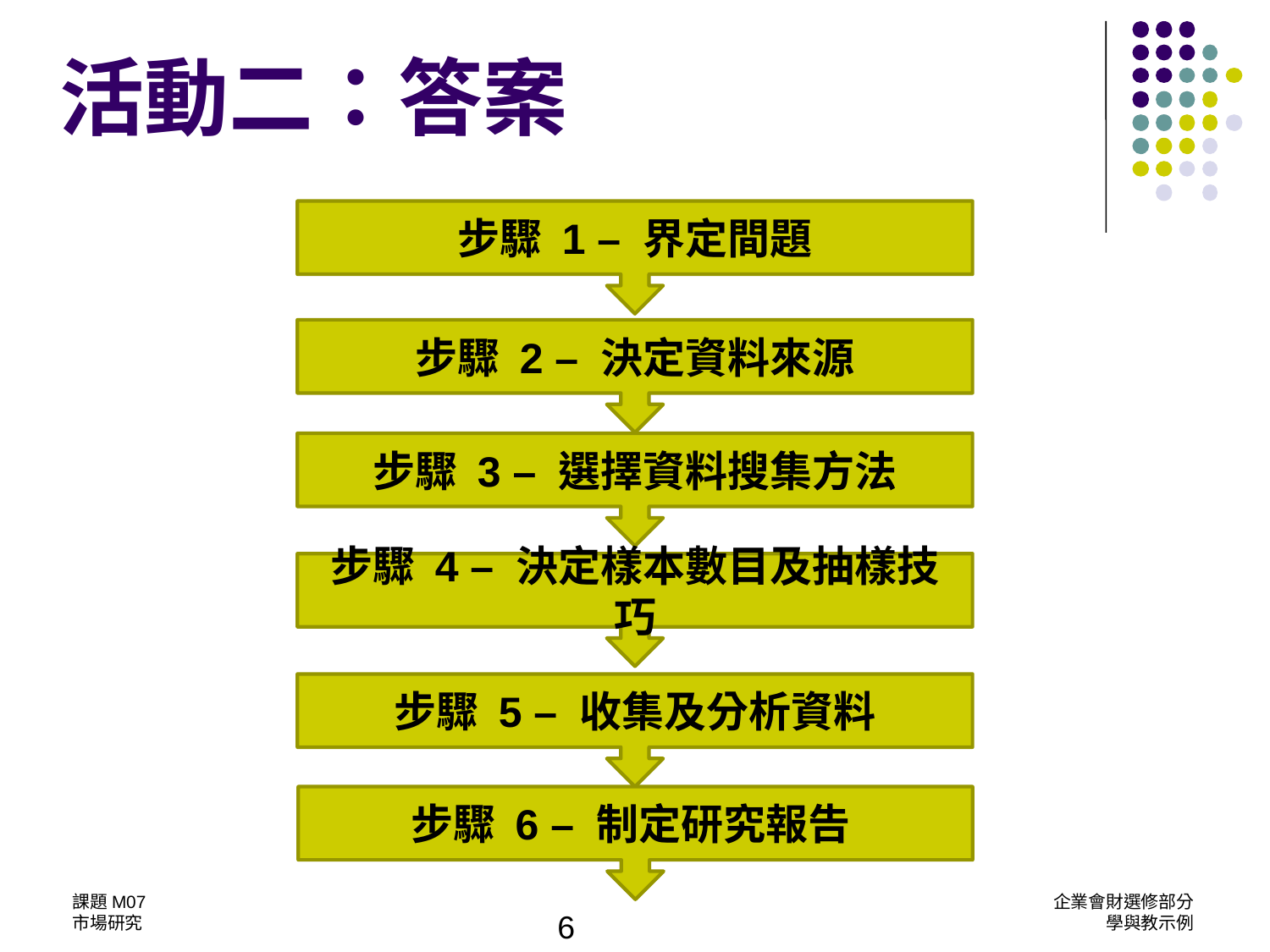

活動二：答案
步驟 1 – 界定間題

步驟 2 – 決定資料來源
步驟 3 – 選擇資料搜集方法
步驟 4 – 決定樣本數目及抽樣技巧
步驟 5 – 收集及分析資料
步驟 6 – 制定研究報告